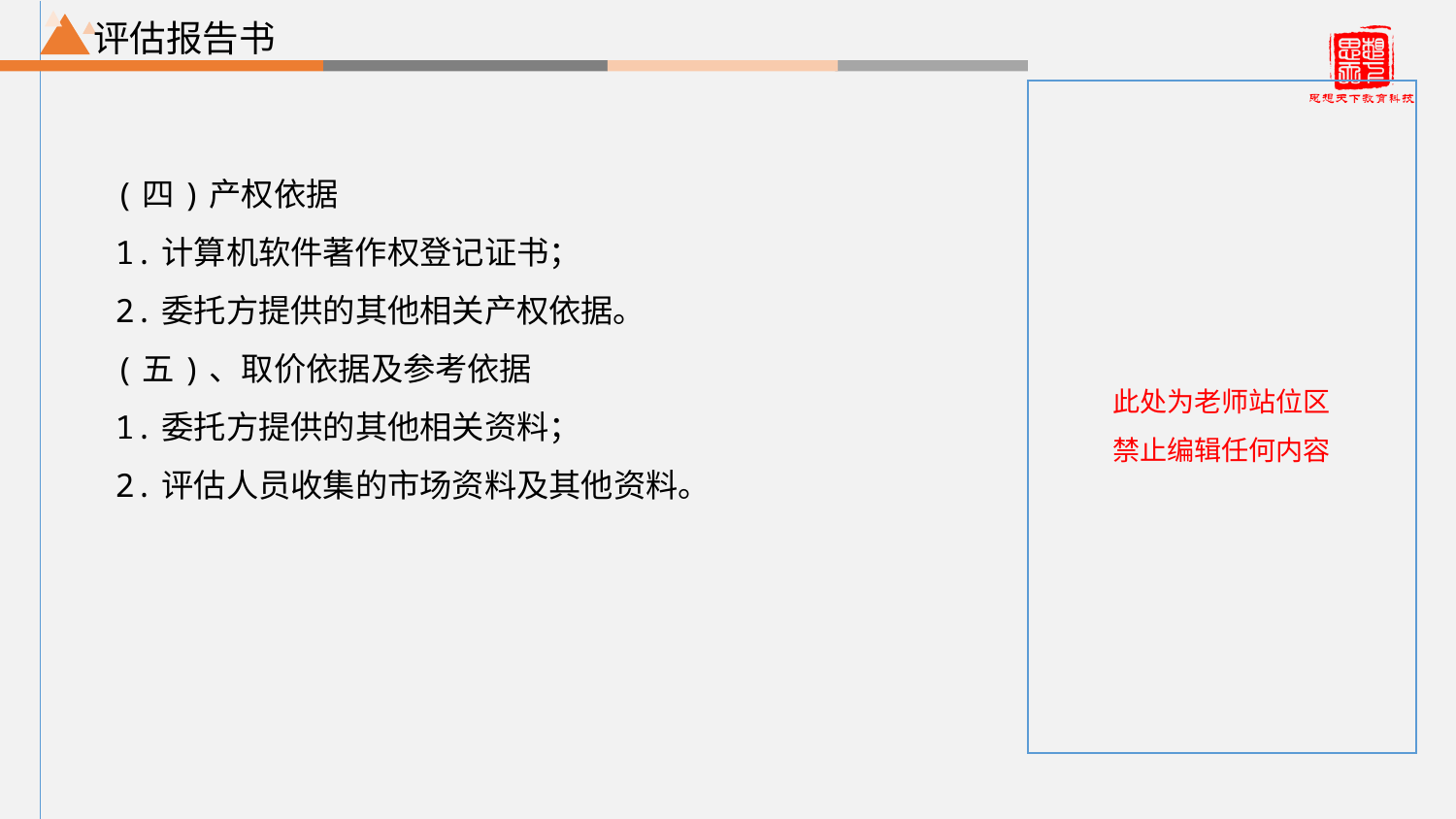

评估报告书
(四)产权依据
1.计算机软件著作权登记证书；
2.委托方提供的其他相关产权依据。
(五)、取价依据及参考依据
1.委托方提供的其他相关资料；
2.评估人员收集的市场资料及其他资料。
136